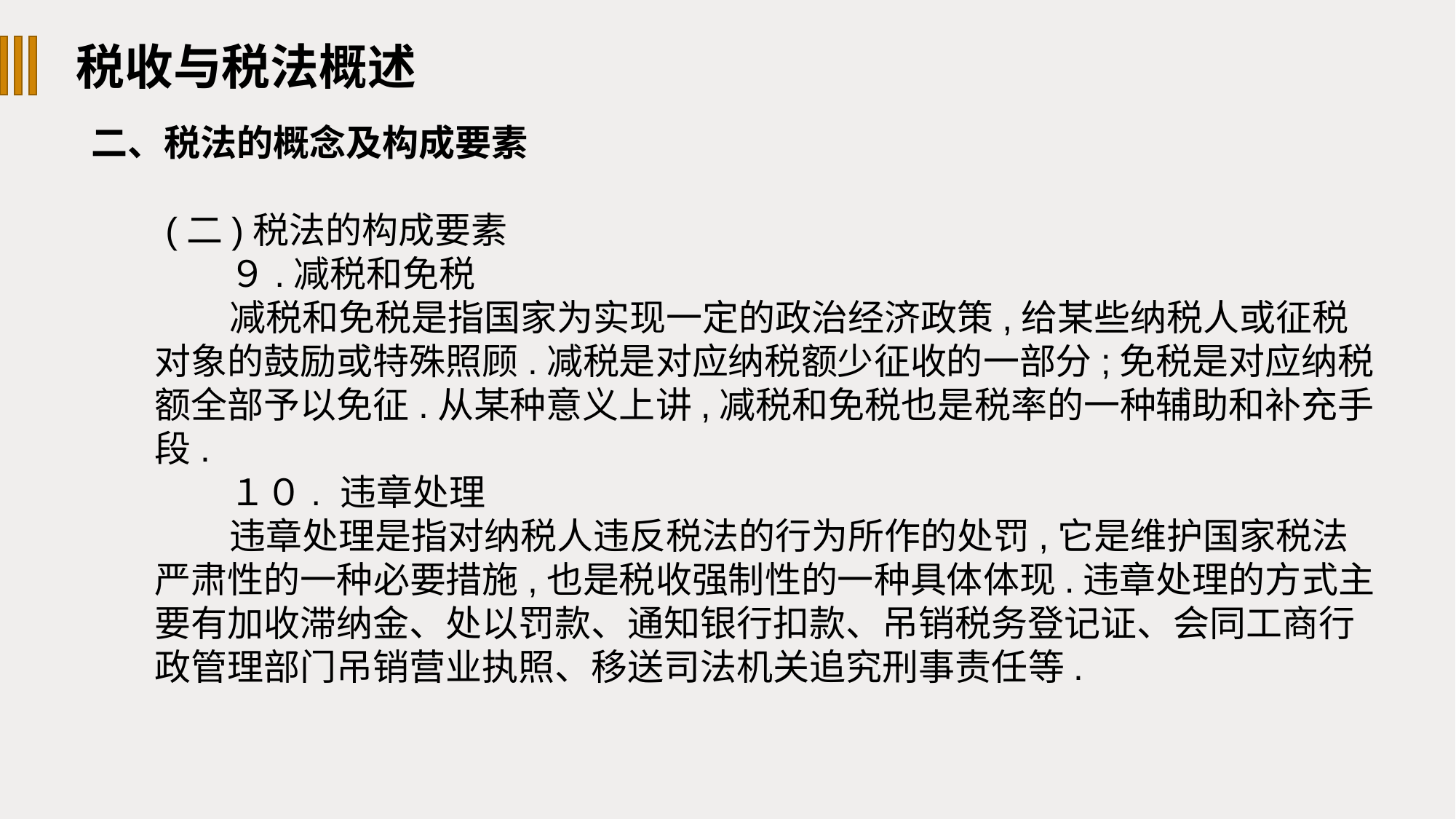

税收与税法概述

二、税法的概念及构成要素

(二)税法的构成要素
９.减税和免税
减税和免税是指国家为实现一定的政治经济政策,给某些纳税人或征税对象的鼓励或特殊照顾.减税是对应纳税额少征收的一部分;免税是对应纳税额全部予以免征.从某种意义上讲,减税和免税也是税率的一种辅助和补充手段.
１０. 违章处理
违章处理是指对纳税人违反税法的行为所作的处罚,它是维护国家税法严肃性的一种必要措施,也是税收强制性的一种具体体现.违章处理的方式主要有加收滞纳金、处以罚款、通知银行扣款、吊销税务登记证、会同工商行政管理部门吊销营业执照、移送司法机关追究刑事责任等.